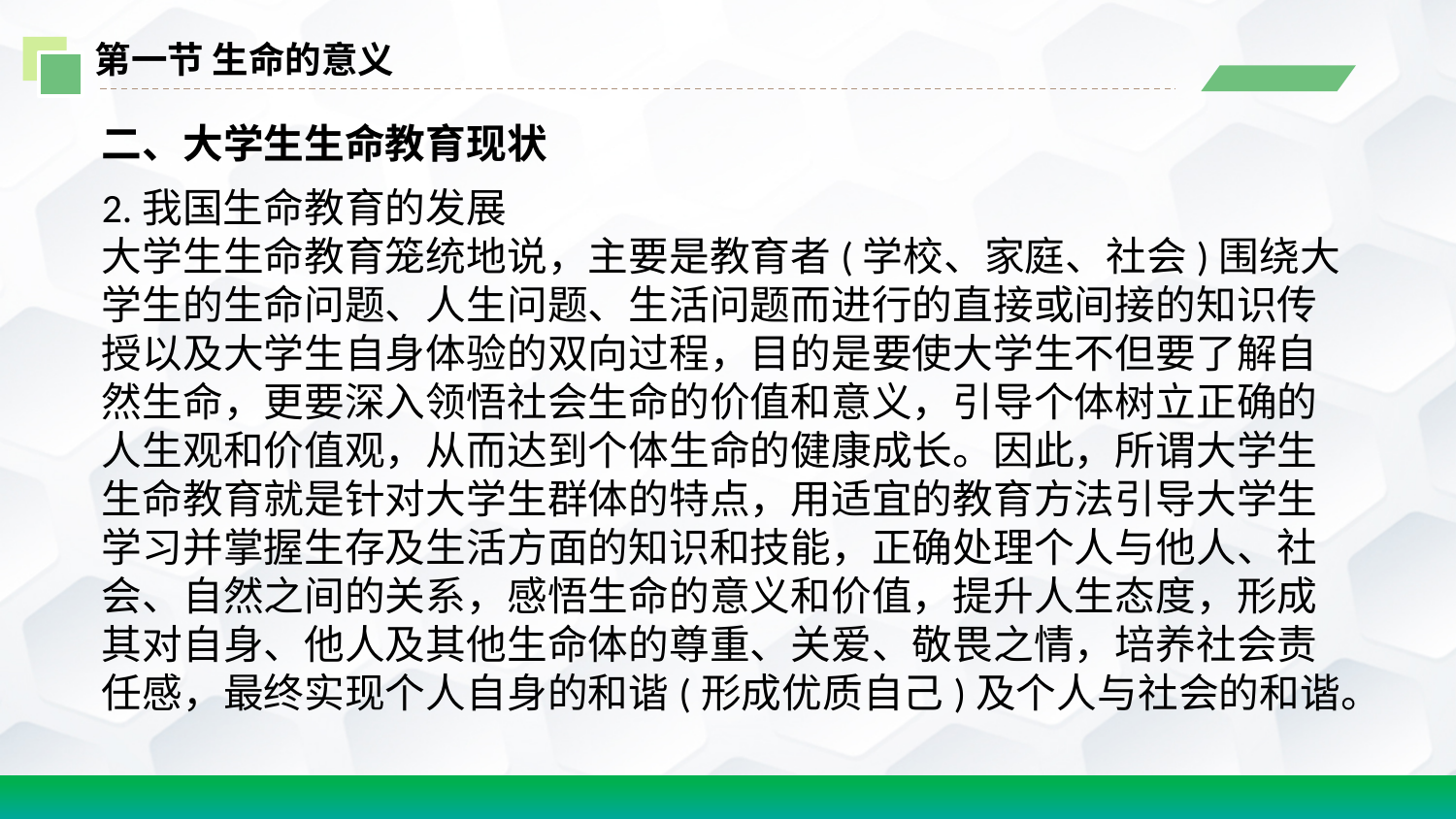

第一节 生命的意义
二、大学生生命教育现状
2.我国生命教育的发展
大学生生命教育笼统地说，主要是教育者(学校、家庭、社会)围绕大学生的生命问题、人生问题、生活问题而进行的直接或间接的知识传授以及大学生自身体验的双向过程，目的是要使大学生不但要了解自然生命，更要深入领悟社会生命的价值和意义，引导个体树立正确的人生观和价值观，从而达到个体生命的健康成长。因此，所谓大学生生命教育就是针对大学生群体的特点，用适宜的教育方法引导大学生学习并掌握生存及生活方面的知识和技能，正确处理个人与他人、社会、自然之间的关系，感悟生命的意义和价值，提升人生态度，形成其对自身、他人及其他生命体的尊重、关爱、敬畏之情，培养社会责任感，最终实现个人自身的和谐(形成优质自己)及个人与社会的和谐。